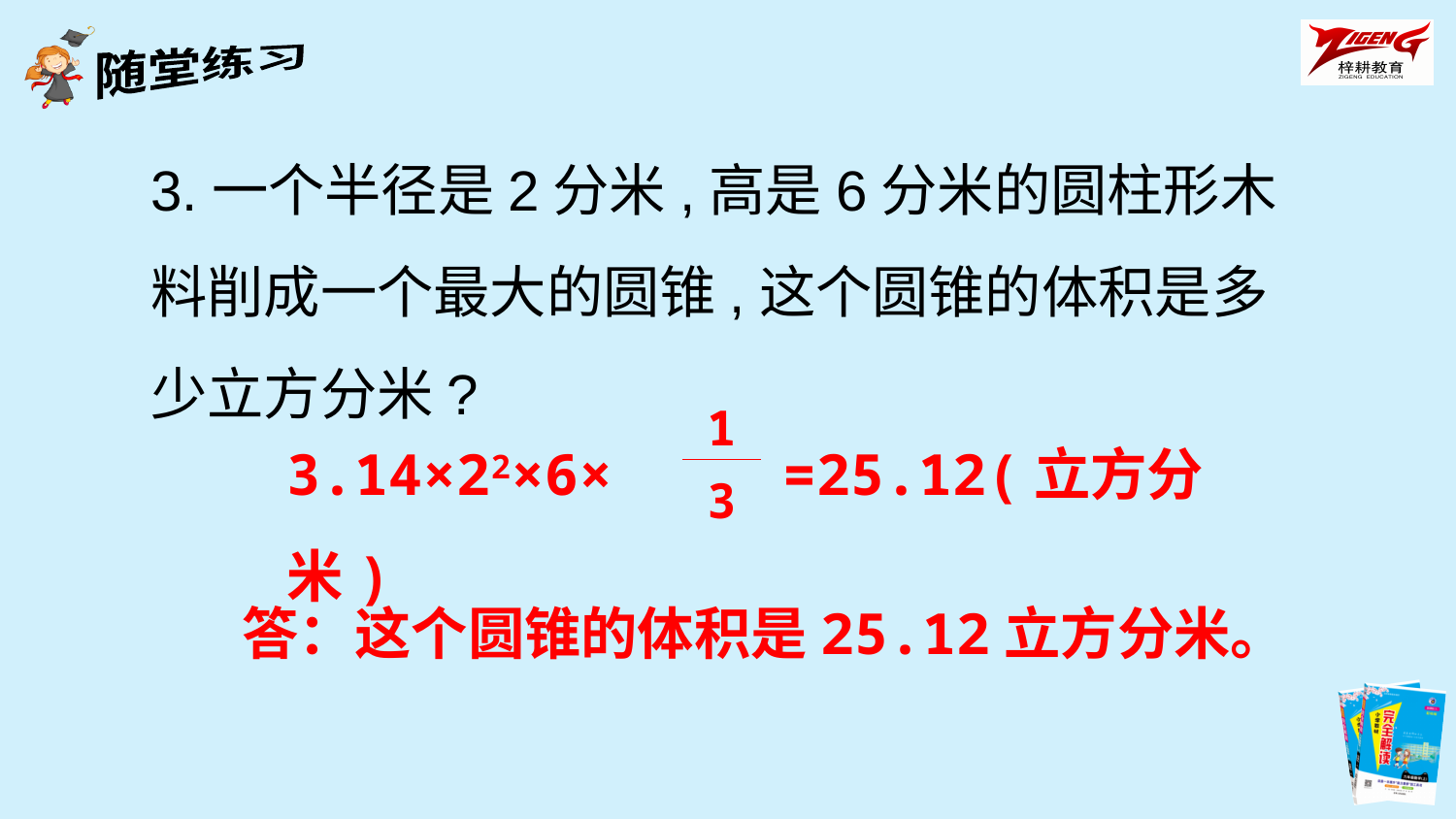

3.一个半径是2分米,高是6分米的圆柱形木料削成一个最大的圆锥,这个圆锥的体积是多少立方分米?
| 1 |
| --- |
| 3 |
3.14×22×6×     =25.12(立方分米)
答：这个圆锥的体积是25.12立方分米。